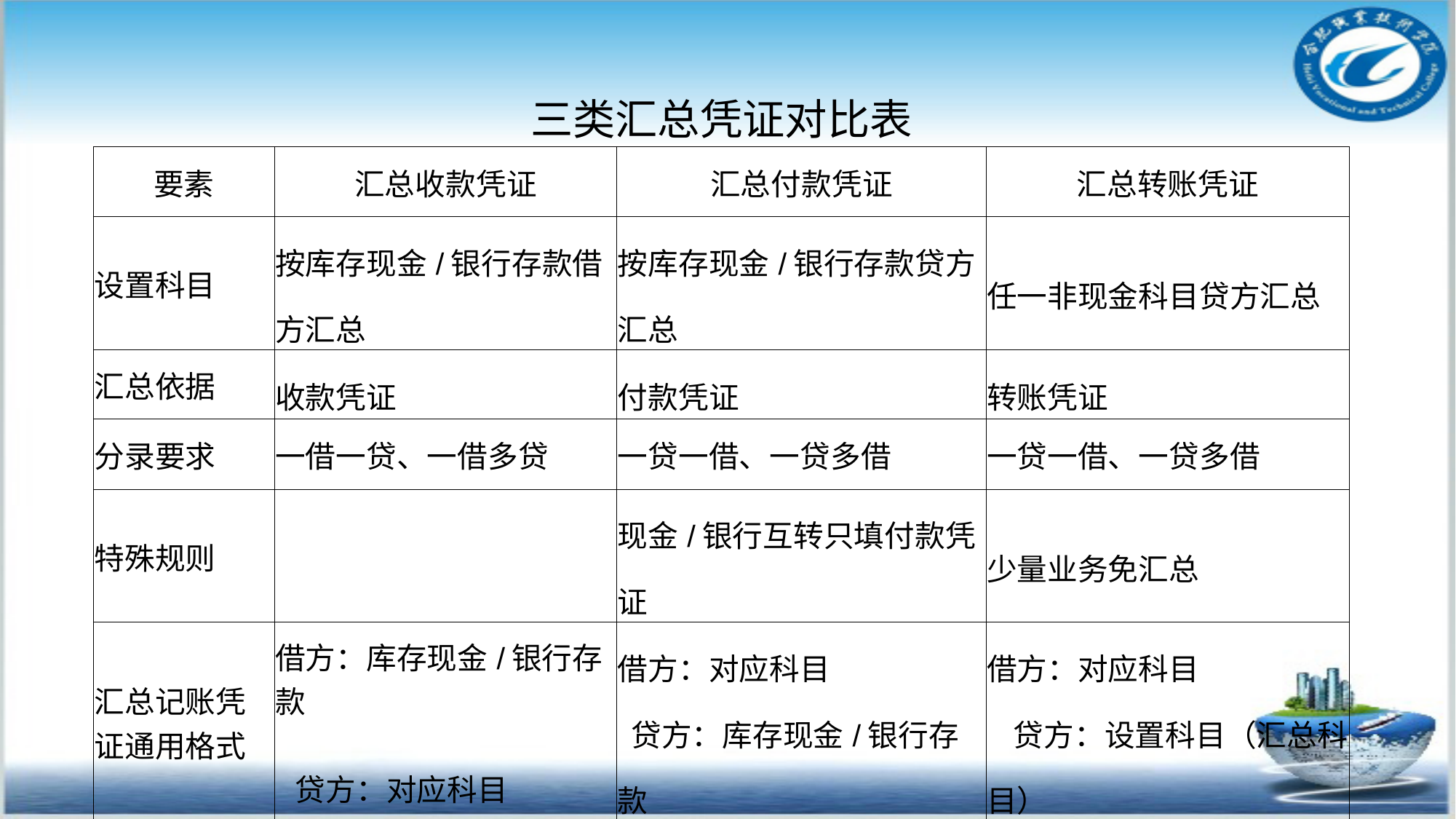

| 三类汇总凭证对比表 |  |  |  |
| --- | --- | --- | --- |
| 要素 | 汇总收款凭证 | 汇总付款凭证 | 汇总转账凭证 |
| 设置科目 | 按库存现金/银行存款借方汇总 | 按库存现金/银行存款贷方汇总 | 任一非现金科目贷方汇总 |
| 汇总依据 | 收款凭证 | 付款凭证 | 转账凭证 |
| 分录要求 | 一借一贷、一借多贷 | 一贷一借、一贷多借 | 一贷一借、一贷多借 |
| 特殊规则 |  | 现金/银行互转只填付款凭证 | 少量业务免汇总 |
| 汇总记账凭证通用格式 | 借方：库存现金/银行存款 贷方：对应科目 | 借方：对应科目 贷方：库存现金/银行存款 | 借方：对应科目 贷方：设置科目（汇总科目） |